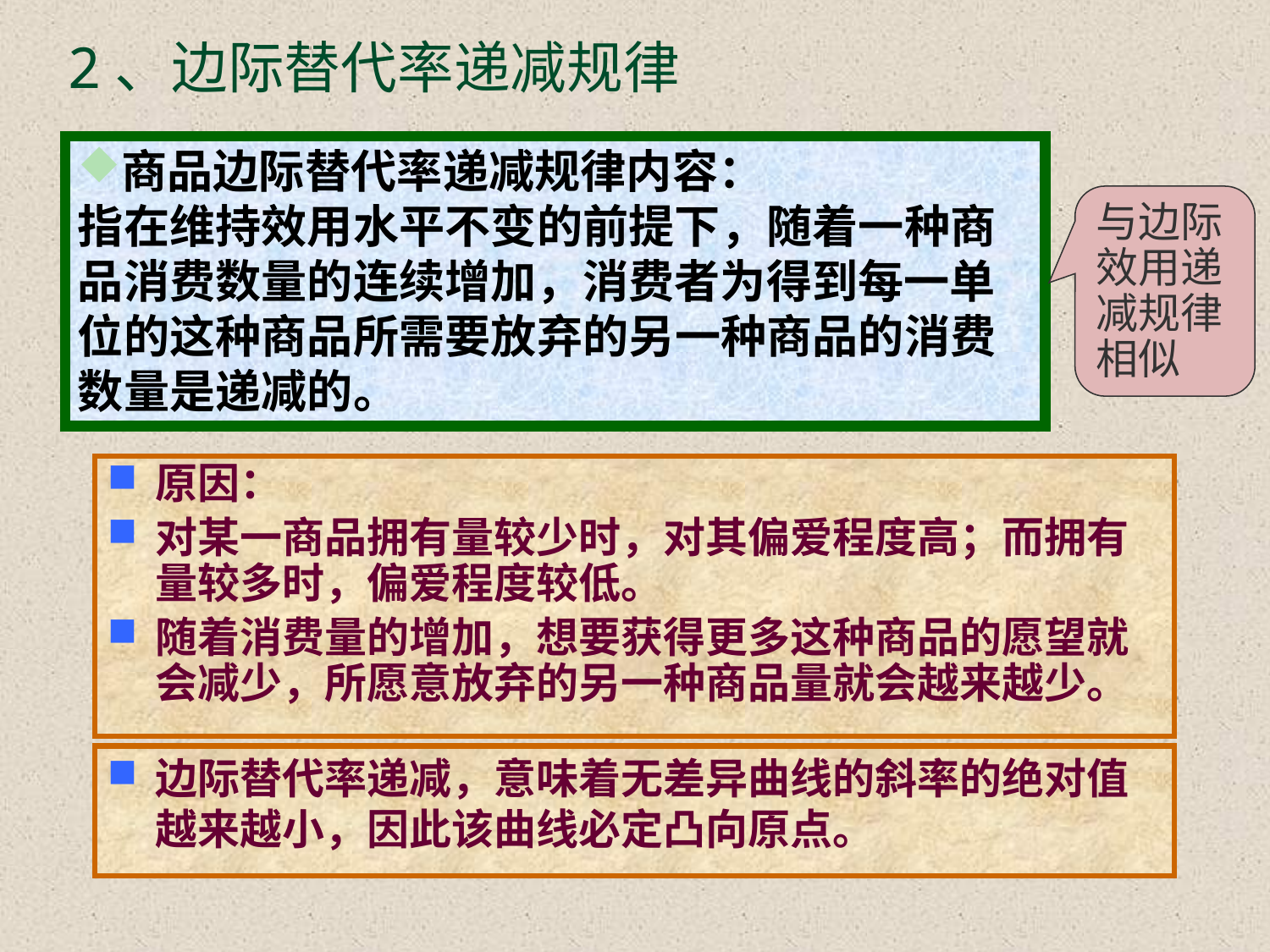

# 2、边际替代率递减规律
商品边际替代率递减规律内容：
指在维持效用水平不变的前提下，随着一种商品消费数量的连续增加，消费者为得到每一单位的这种商品所需要放弃的另一种商品的消费数量是递减的。
与边际效用递减规律相似

原因：
对某一商品拥有量较少时，对其偏爱程度高；而拥有量较多时，偏爱程度较低。
随着消费量的增加，想要获得更多这种商品的愿望就会减少，所愿意放弃的另一种商品量就会越来越少。
边际替代率递减，意味着无差异曲线的斜率的绝对值越来越小，因此该曲线必定凸向原点。